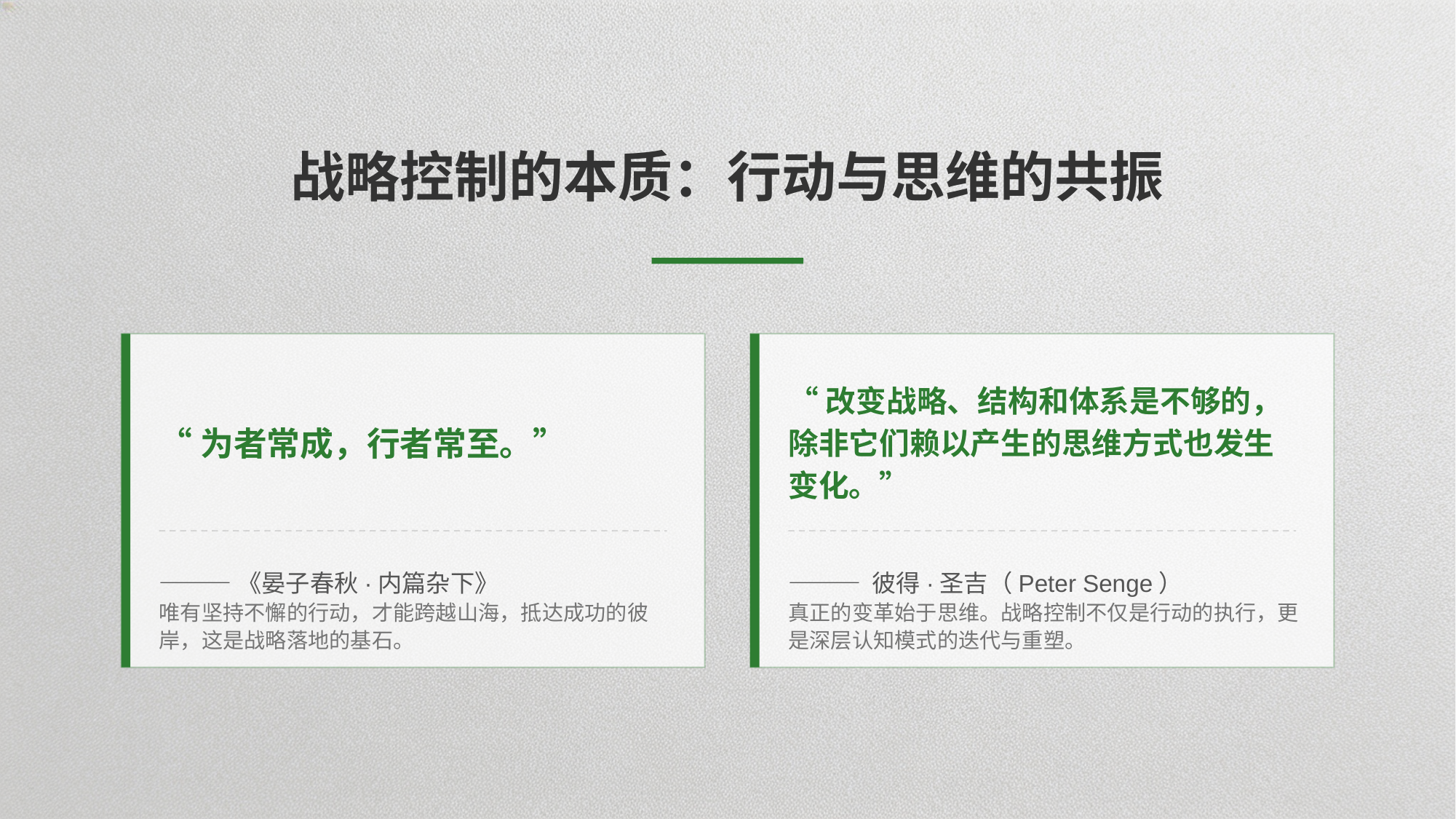

战略控制的本质：行动与思维的共振

“为者常成，行者常至。”
“改变战略、结构和体系是不够的，除非它们赖以产生的思维方式也发生变化。”
———《晏子春秋·内篇杂下》
唯有坚持不懈的行动，才能跨越山海，抵达成功的彼岸，这是战略落地的基石。
——— 彼得·圣吉（Peter Senge）
真正的变革始于思维。战略控制不仅是行动的执行，更是深层认知模式的迭代与重塑。